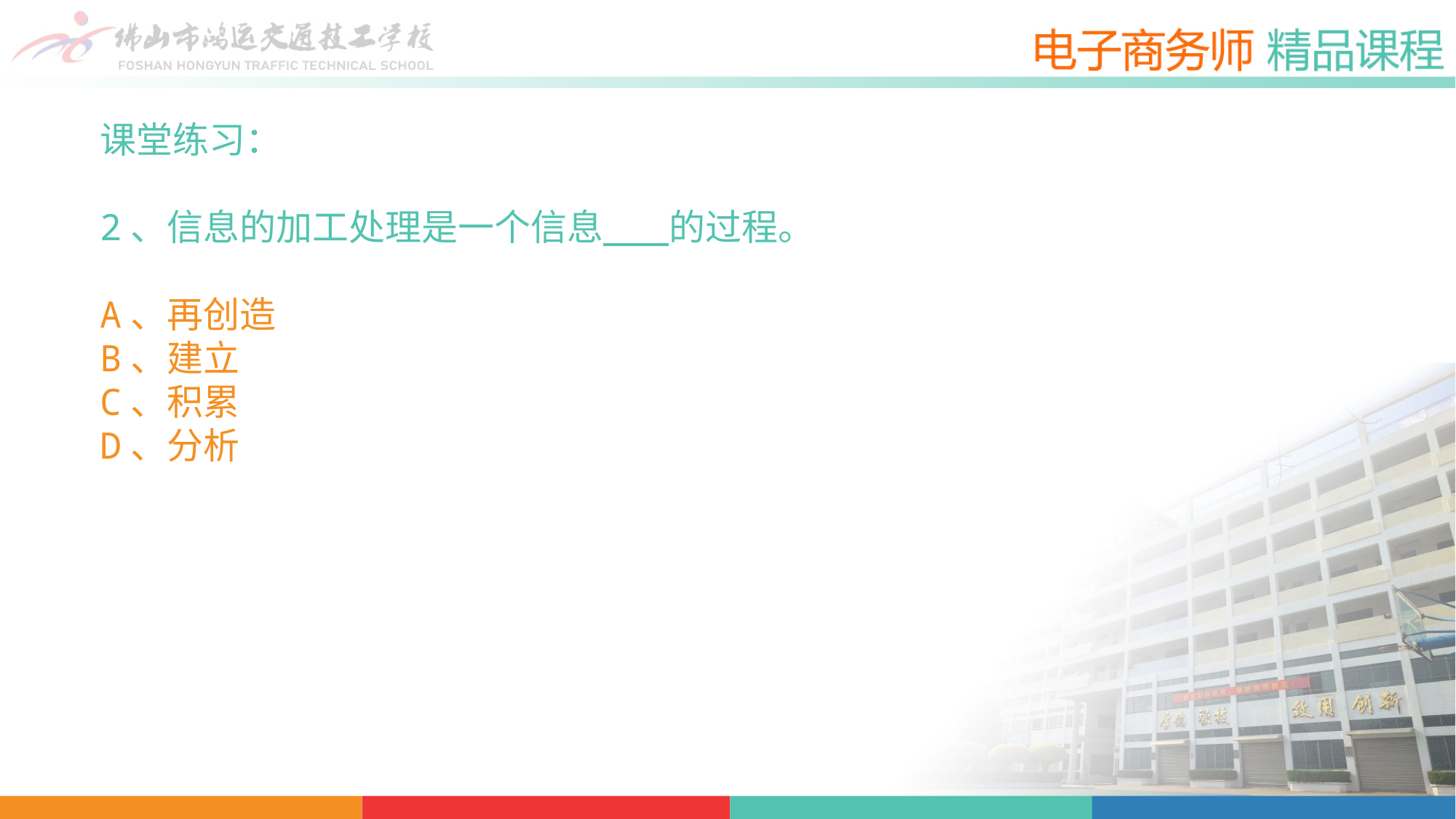

课堂练习：

2、信息的加工处理是一个信息        的过程。

A、再创造
B、建立
C、积累
D、分析